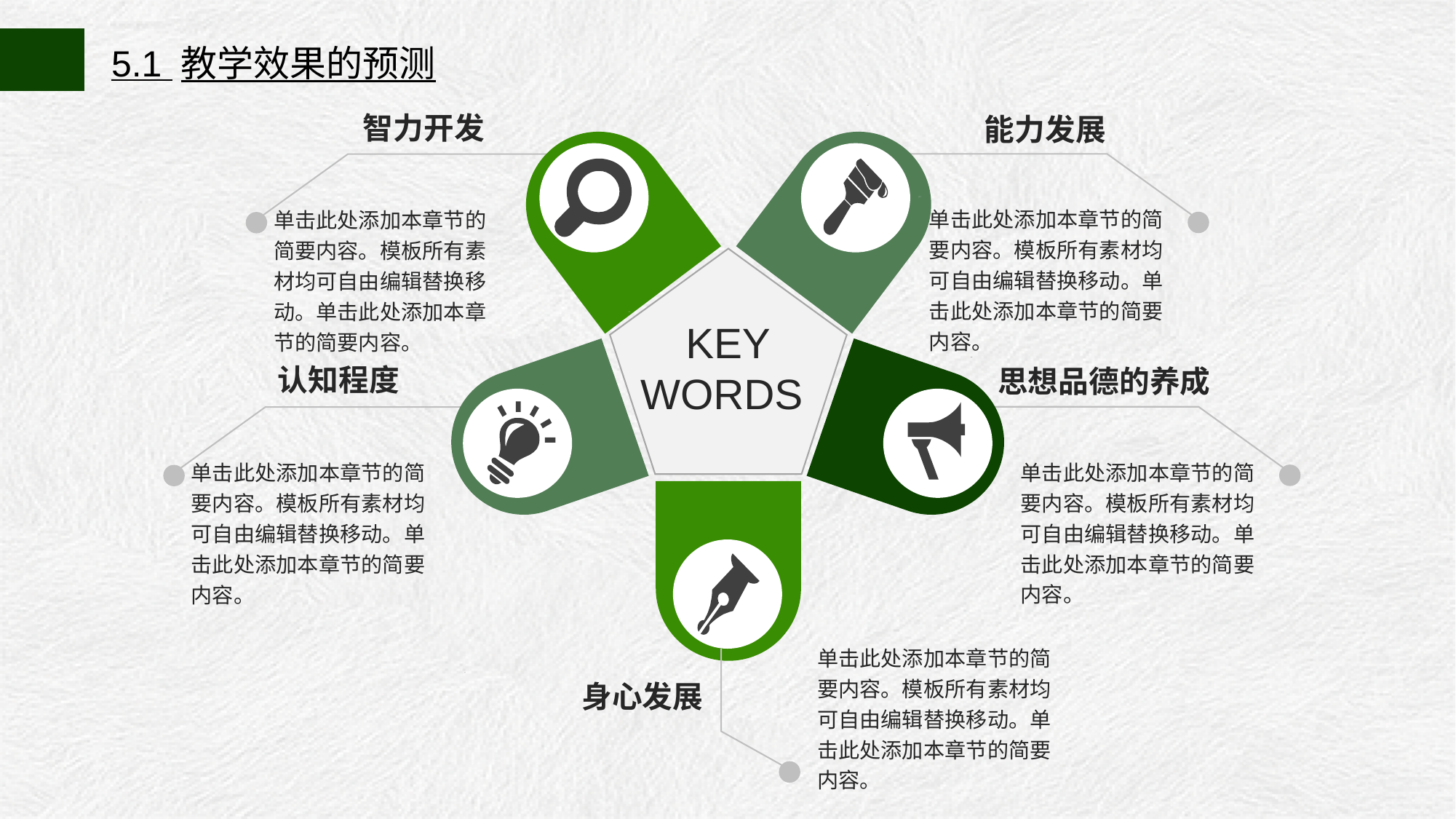

5.1 教学效果的预测

智力开发
能力发展

单击此处添加本章节的简要内容。模板所有素材均可自由编辑替换移动。单击此处添加本章节的简要内容。
单击此处添加本章节的简要内容。模板所有素材均可自由编辑替换移动。单击此处添加本章节的简要内容。

KEY WORDS
认知程度
思想品德的养成

单击此处添加本章节的简要内容。模板所有素材均可自由编辑替换移动。单击此处添加本章节的简要内容。
单击此处添加本章节的简要内容。模板所有素材均可自由编辑替换移动。单击此处添加本章节的简要内容。

单击此处添加本章节的简要内容。模板所有素材均可自由编辑替换移动。单击此处添加本章节的简要内容。

身心发展